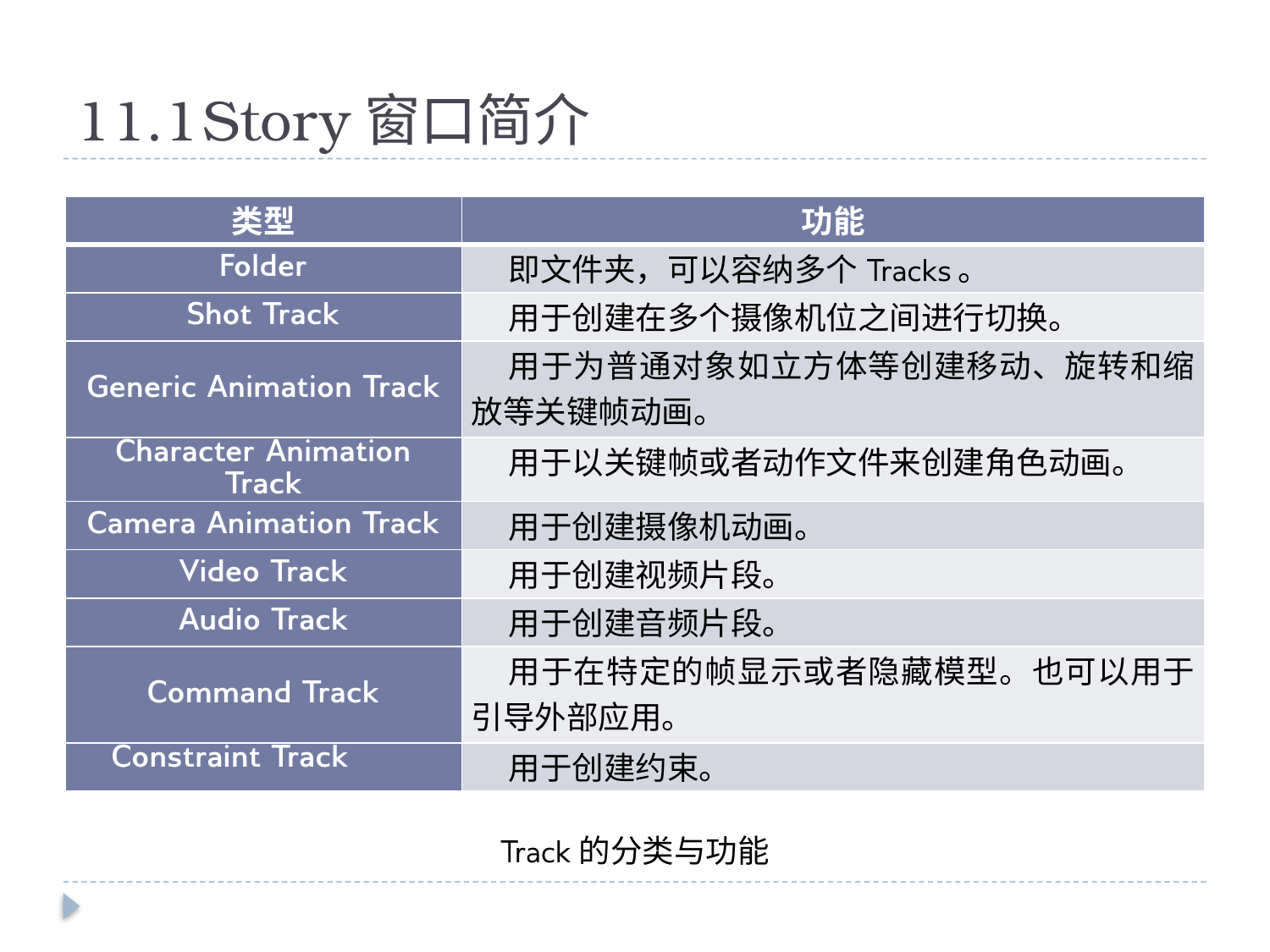

# 11.1	Story窗口简介
| 类型 | 功能 |
| --- | --- |
| Folder | 即文件夹，可以容纳多个Tracks。 |
| Shot Track | 用于创建在多个摄像机位之间进行切换。 |
| Generic Animation Track | 用于为普通对象如立方体等创建移动、旋转和缩放等关键帧动画。 |
| Character Animation Track | 用于以关键帧或者动作文件来创建角色动画。 |
| Camera Animation Track | 用于创建摄像机动画。 |
| Video Track | 用于创建视频片段。 |
| Audio Track | 用于创建音频片段。 |
| Command Track | 用于在特定的帧显示或者隐藏模型。也可以用于引导外部应用。 |
| Constraint Track | 用于创建约束。 |
Track的分类与功能